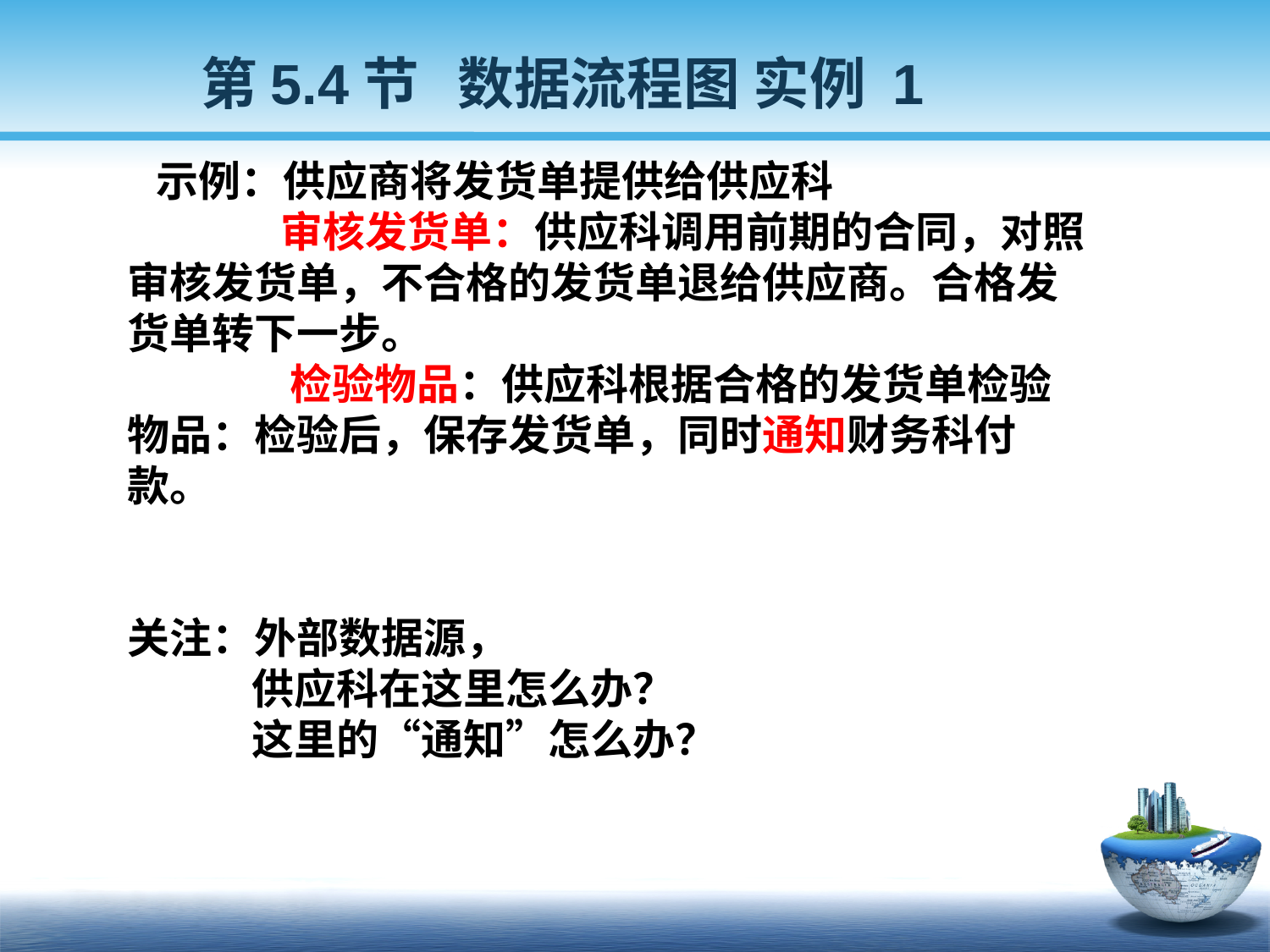

第5.4节   数据流程图 实例 1
  示例：供应商将发货单提供给供应科
               审核发货单：供应科调用前期的合同，对照审核发货单，不合格的发货单退给供应商。合格发货单转下一步。
                检验物品：供应科根据合格的发货单检验物品：检验后，保存发货单，同时通知财务科付款。

关注：外部数据源，
            供应科在这里怎么办？
            这里的“通知”怎么办？